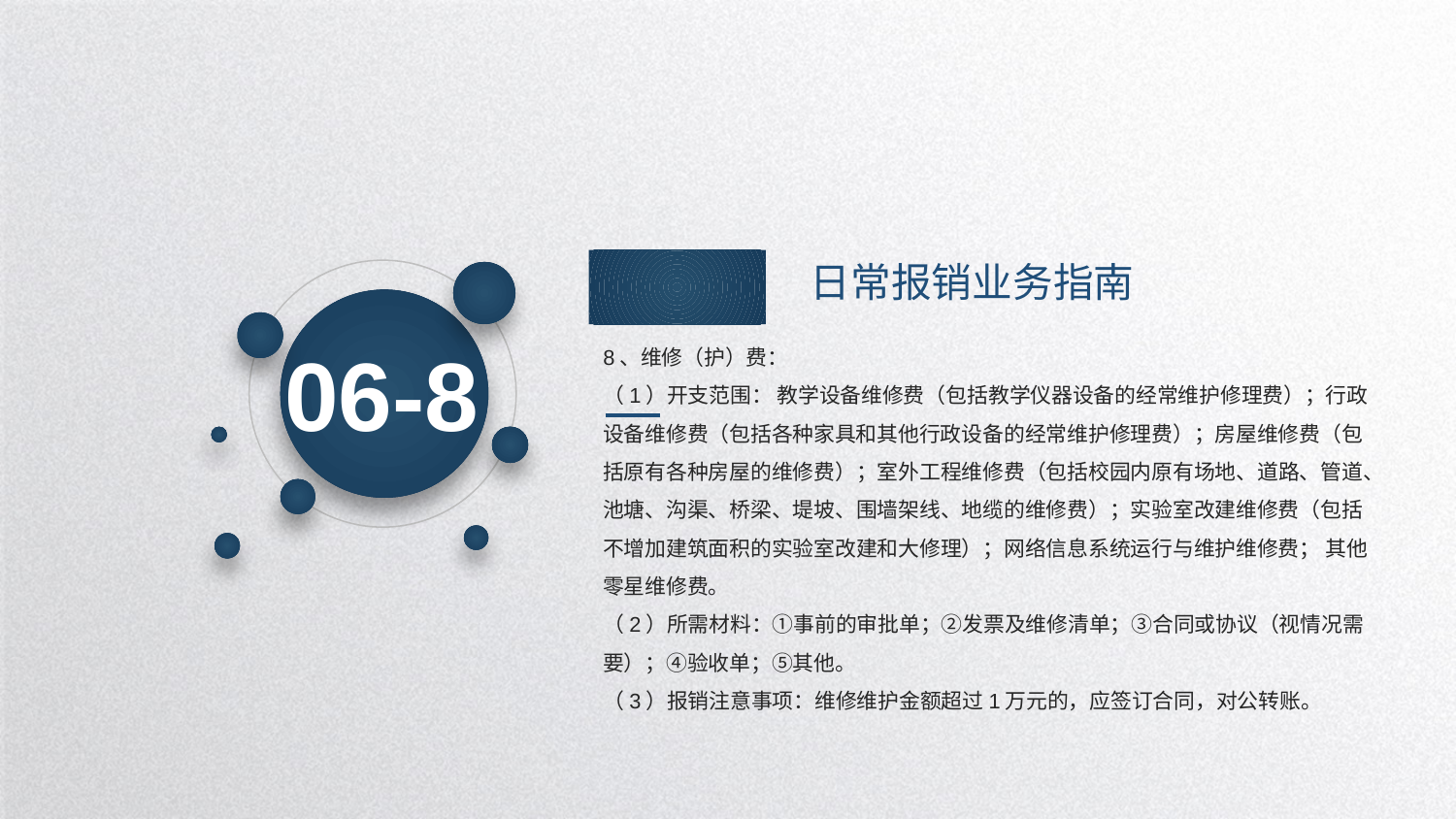

日常报销业务指南

06-8

8、维修（护）费：
（1）开支范围： 教学设备维修费（包括教学仪器设备的经常维护修理费）；行政设备维修费（包括各种家具和其他行政设备的经常维护修理费）；房屋维修费（包括原有各种房屋的维修费）；室外工程维修费（包括校园内原有场地、道路、管道、池塘、沟渠、桥梁、堤坡、围墙架线、地缆的维修费）；实验室改建维修费（包括不增加建筑面积的实验室改建和大修理）；网络信息系统运行与维护维修费； 其他零星维修费。
（2）所需材料：①事前的审批单；②发票及维修清单；③合同或协议（视情况需要）；④验收单；⑤其他。
（3）报销注意事项：维修维护金额超过1万元的，应签订合同，对公转账。